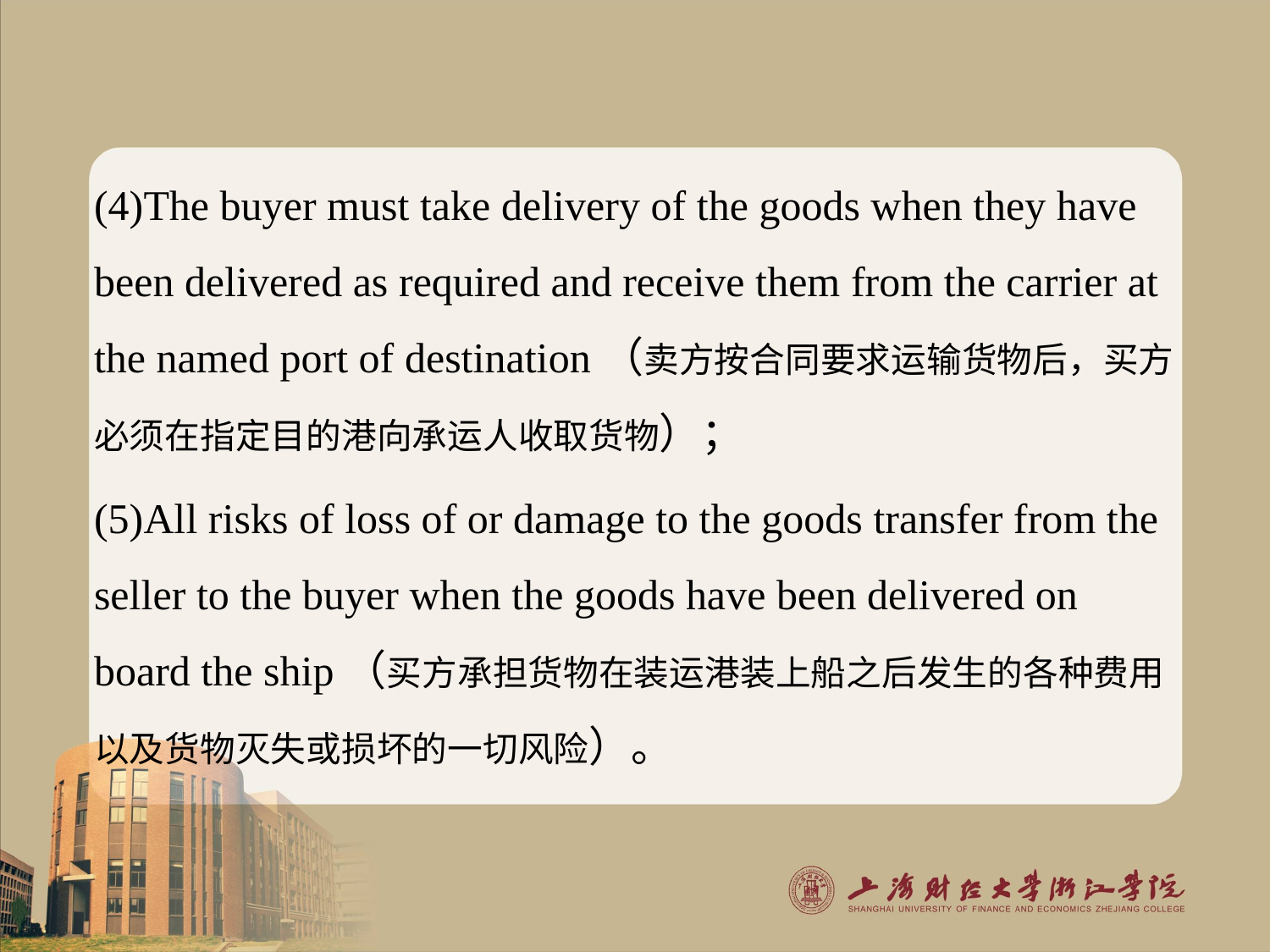

#
(4)The buyer must take delivery of the goods when they have been delivered as required and receive them from the carrier at the named port of destination（卖方按合同要求运输货物后，买方必须在指定目的港向承运人收取货物）；
(5)All risks of loss of or damage to the goods transfer from the seller to the buyer when the goods have been delivered on board the ship（买方承担货物在装运港装上船之后发生的各种费用以及货物灭失或损坏的一切风险）。